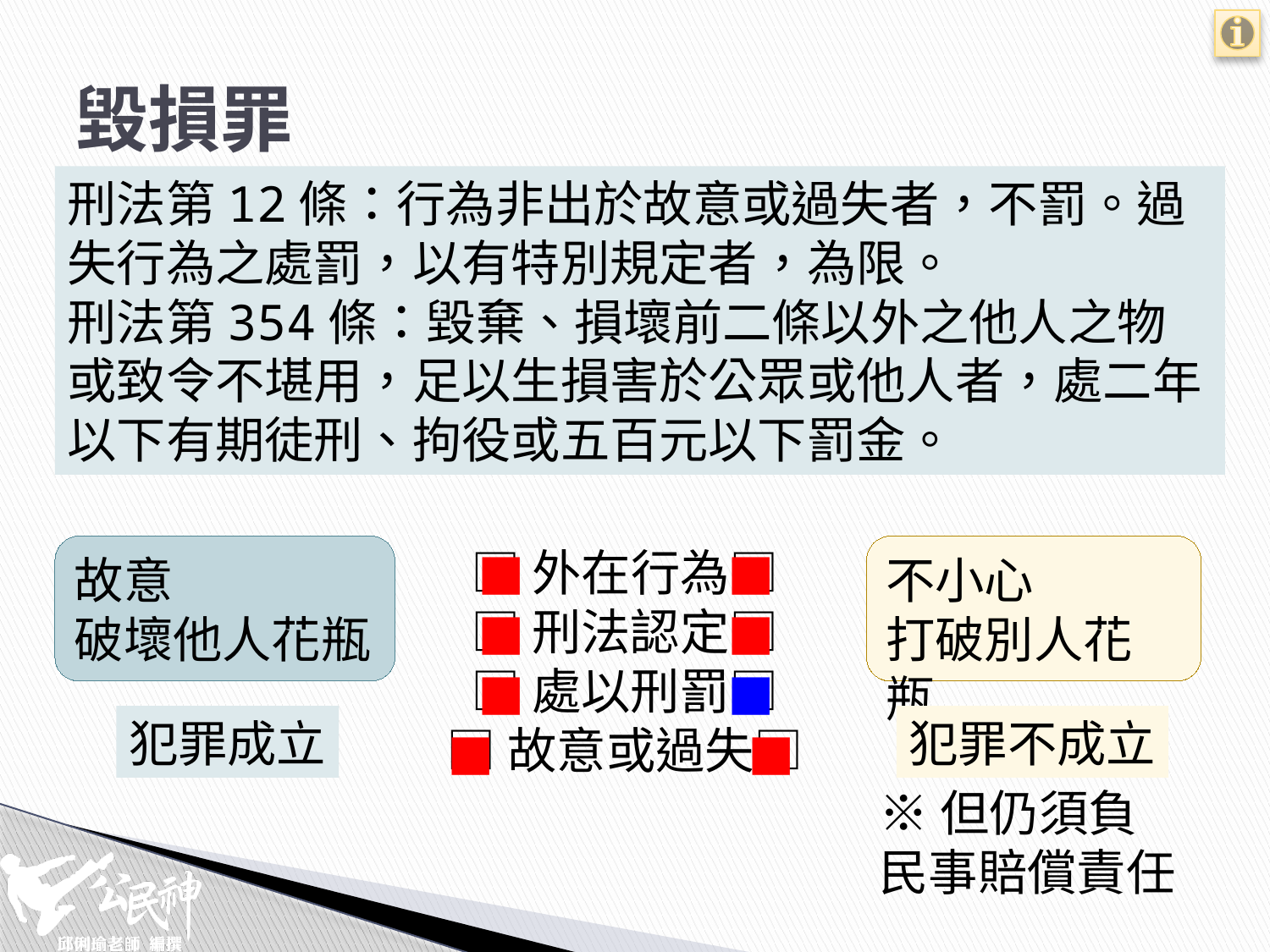

# 毀損罪
刑法第12條：行為非出於故意或過失者，不罰。過失行為之處罰，以有特別規定者，為限。
刑法第354條：毀棄、損壞前二條以外之他人之物或致令不堪用，足以生損害於公眾或他人者，處二年以下有期徒刑、拘役或五百元以下罰金。
■
■
故意
破壞他人花瓶
□外在行為□
□刑法認定□
□處以刑罰□
□故意或過失□
不小心
打破別人花瓶
■
■
■
■
■
■
犯罪成立
犯罪不成立
※但仍須負
民事賠償責任